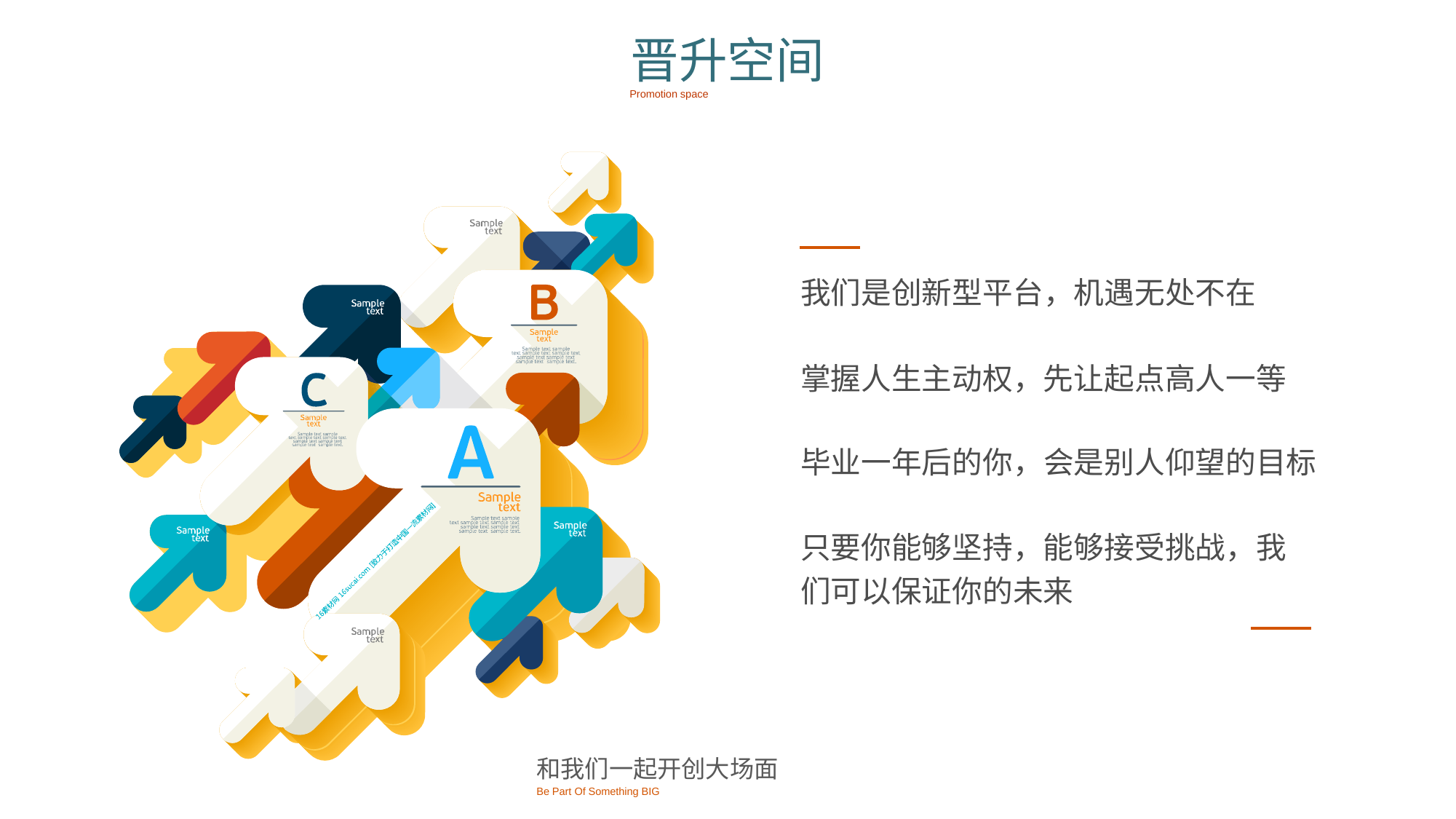

晋升空间
Promotion space

我们是创新型平台，机遇无处不在
掌握人生主动权，先让起点高人一等
毕业一年后的你，会是别人仰望的目标
只要你能够坚持，能够接受挑战，我们可以保证你的未来